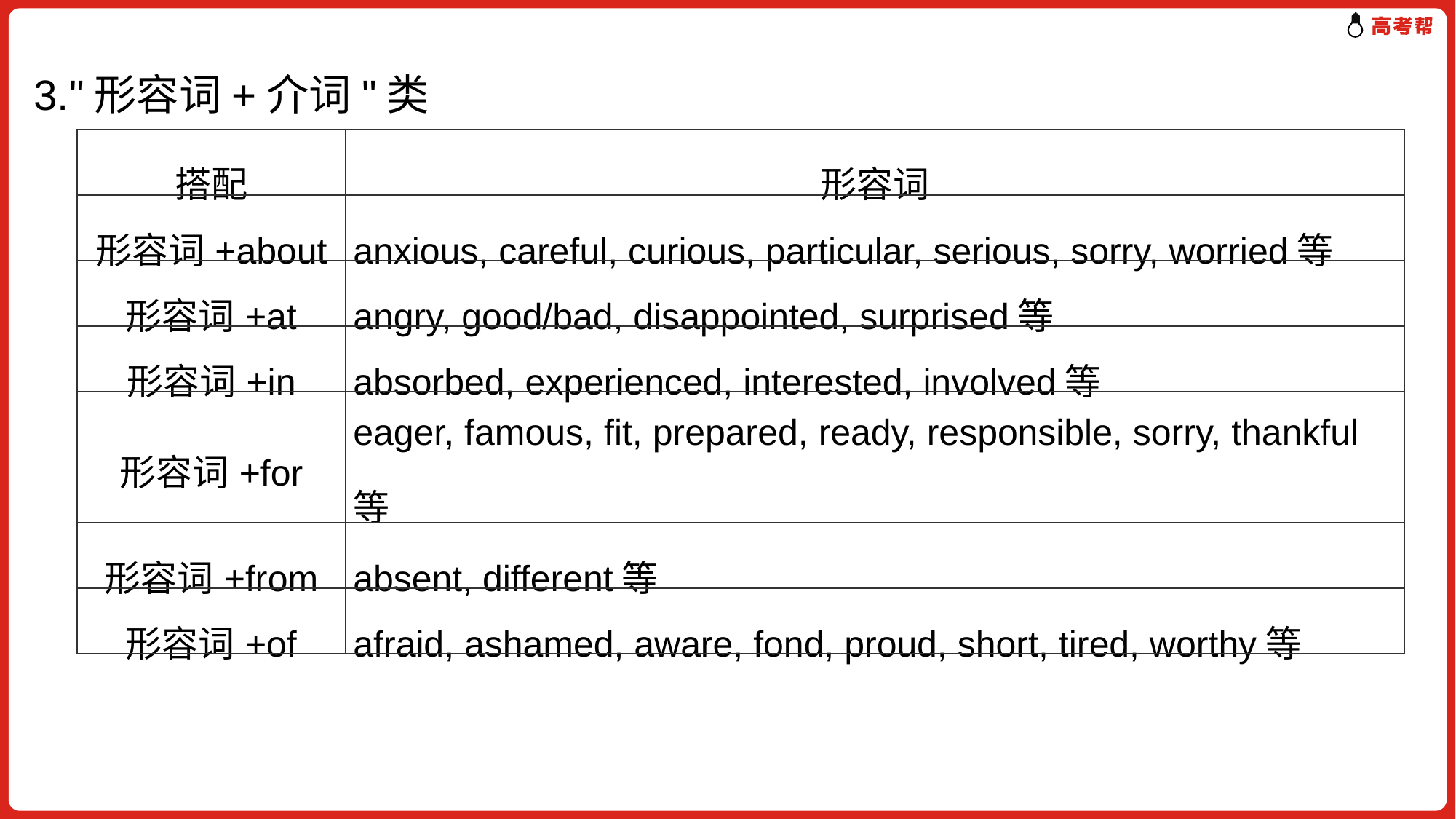

3."形容词+介词"类

| 搭配 | 形容词 |
| --- | --- |
| 形容词+about | anxious, careful, curious, particular, serious, sorry, worried等 |
| 形容词+at | angry, good/bad, disappointed, surprised等 |
| 形容词+in | absorbed, experienced, interested, involved等 |
| 形容词+for | eager, famous, fit, prepared, ready, responsible, sorry, thankful等 |
| 形容词+from | absent, different等 |
| 形容词+of | afraid, ashamed, aware, fond, proud, short, tired, worthy等 |